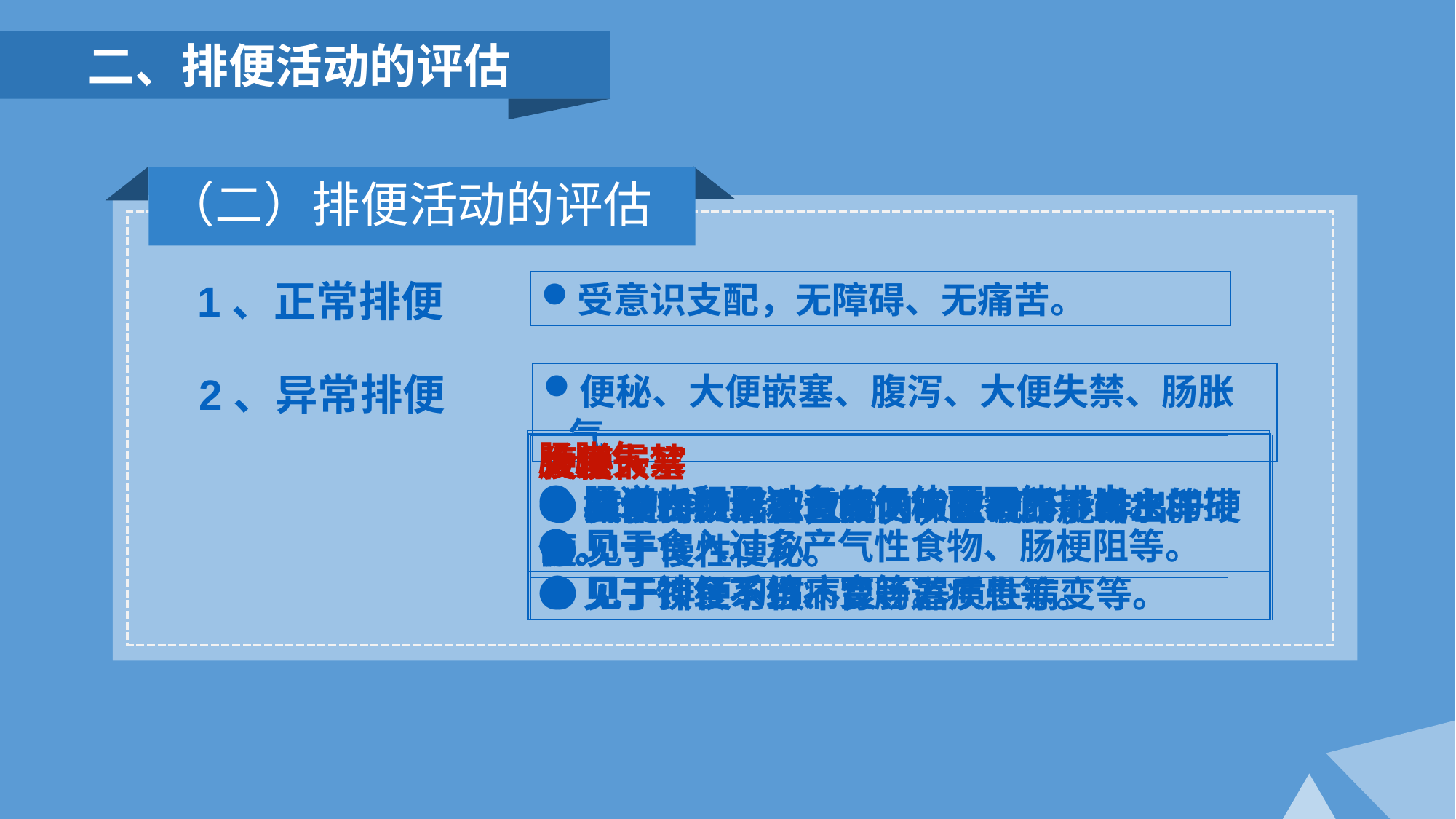

二、排便活动的评估

（二）排便活动的评估

1、正常排便

受意识支配，无障碍、无痛苦。
2、异常排便

便秘、大便嵌塞、腹泻、大便失禁、肠胀气
肠胀气
●肠道内积聚过多的气体而不能排出。
●见于食入过多产气性食物、肠梗阻等。
大便失禁
●肛门括约肌不受意识的控制而不自主的排出。
●见于神经系统病变等。
腹泻
●排便次数增多，粪便稀薄不成形或水样便。
●见于饮食不当、胃肠道疾患等。
便秘
●正常排便形态改变，次数减少，排出干硬便
●见于排便习惯不良、器质性病变等。
大便嵌塞
●粪便持久潴留直肠内，坚硬不能排出。
●见于慢性便秘。